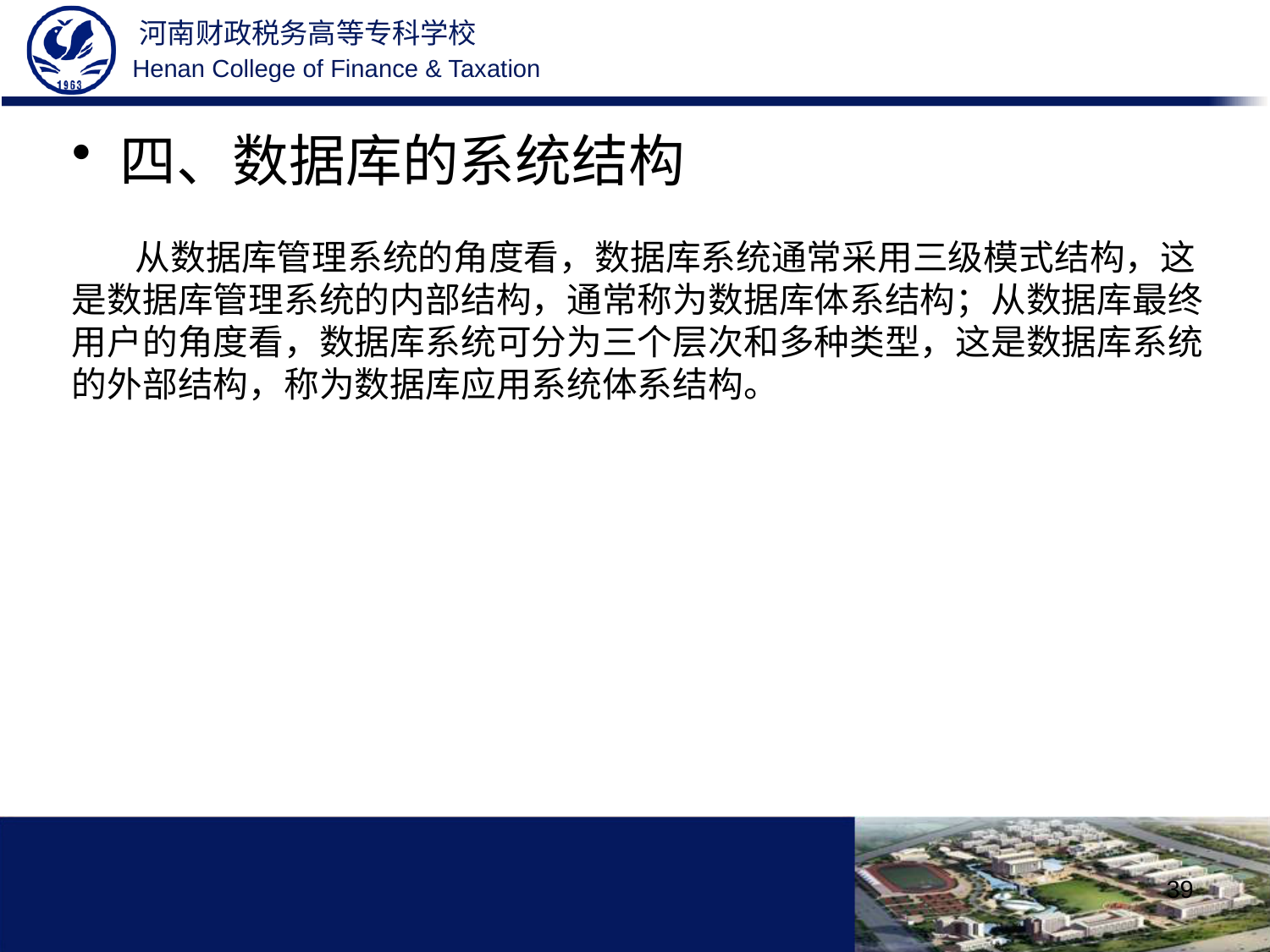

四、数据库的系统结构

       从数据库管理系统的角度看，数据库系统通常采用三级模式结构，这是数据库管理系统的内部结构，通常称为数据库体系结构；从数据库最终用户的角度看，数据库系统可分为三个层次和多种类型，这是数据库系统的外部结构，称为数据库应用系统体系结构。

39